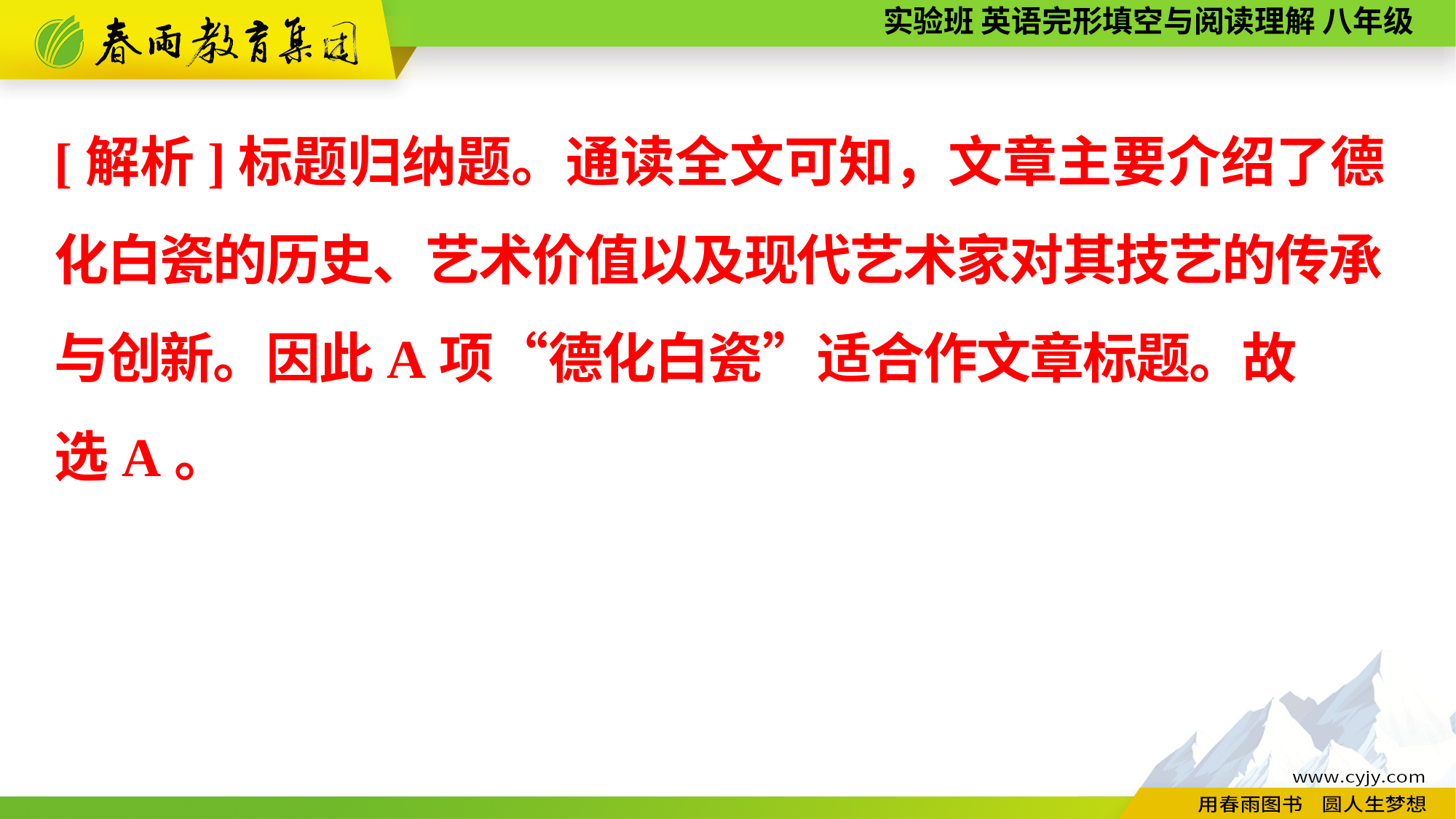

[解析]标题归纳题。通读全文可知，文章主要介绍了德化白瓷的历史、艺术价值以及现代艺术家对其技艺的传承与创新。因此A项“德化白瓷”适合作文章标题。故
选A。